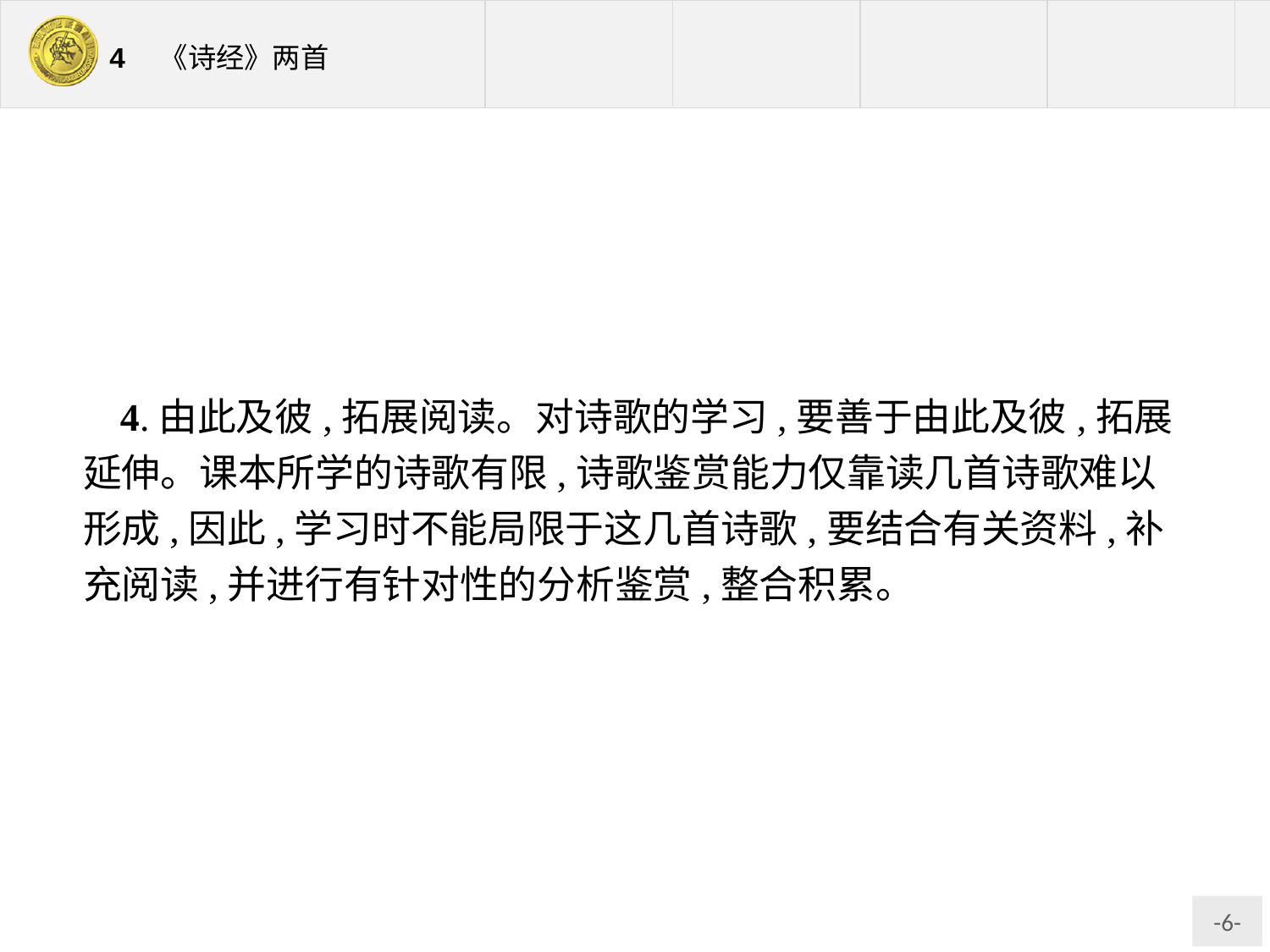

4.由此及彼,拓展阅读。对诗歌的学习,要善于由此及彼,拓展延伸。课本所学的诗歌有限,诗歌鉴赏能力仅靠读几首诗歌难以形成,因此,学习时不能局限于这几首诗歌,要结合有关资料,补充阅读,并进行有针对性的分析鉴赏,整合积累。